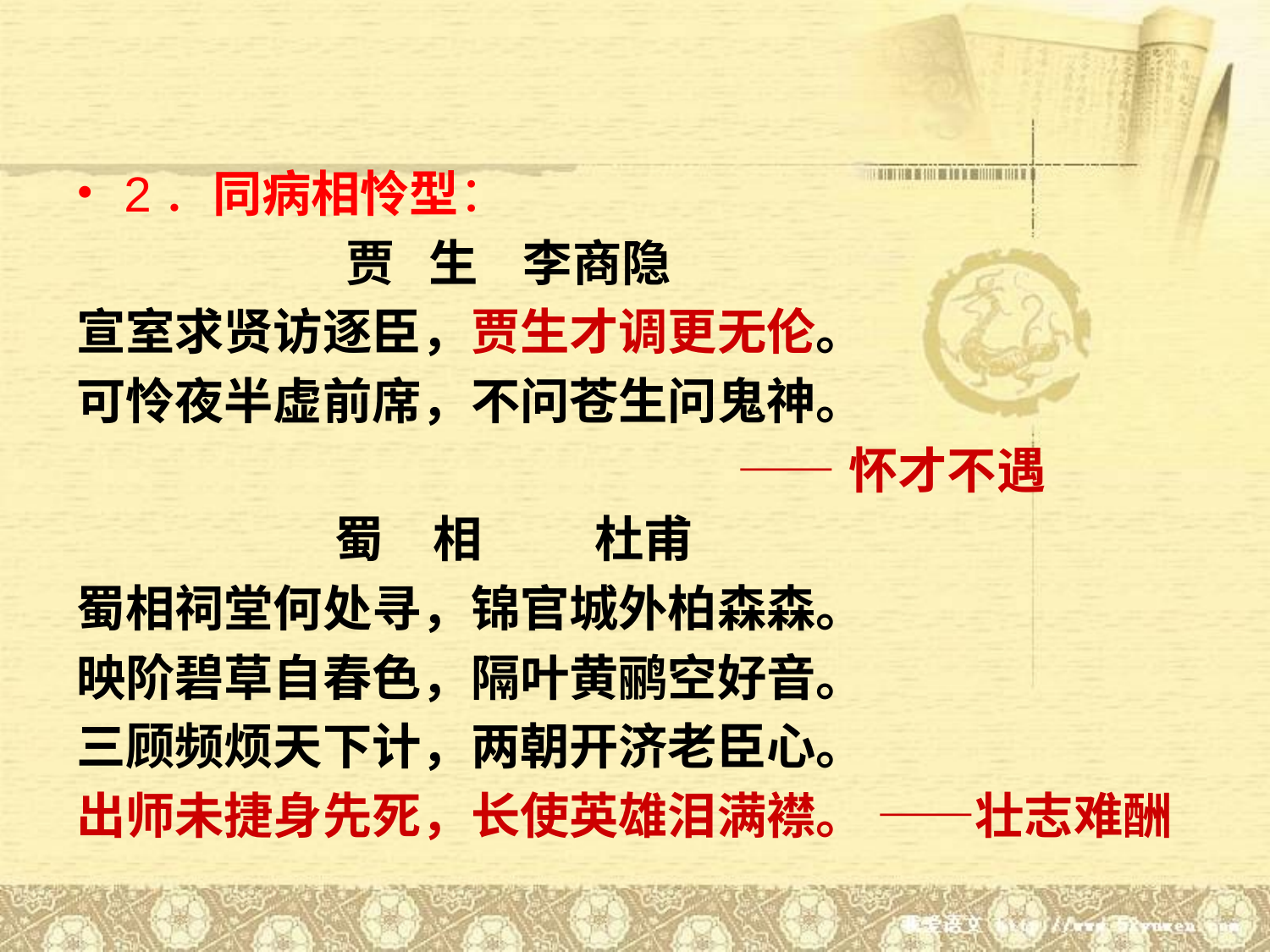

2．同病相怜型：
                       贾   生    李商隐
宣室求贤访逐臣，贾生才调更无伦。
可怜夜半虚前席，不问苍生问鬼神。
                                                           ——怀才不遇
                      蜀　相          杜甫
蜀相祠堂何处寻，锦官城外柏森森。
映阶碧草自春色，隔叶黄鹂空好音。
三顾频烦天下计，两朝开济老臣心。
出师未捷身先死，长使英雄泪满襟。 ——壮志难酬